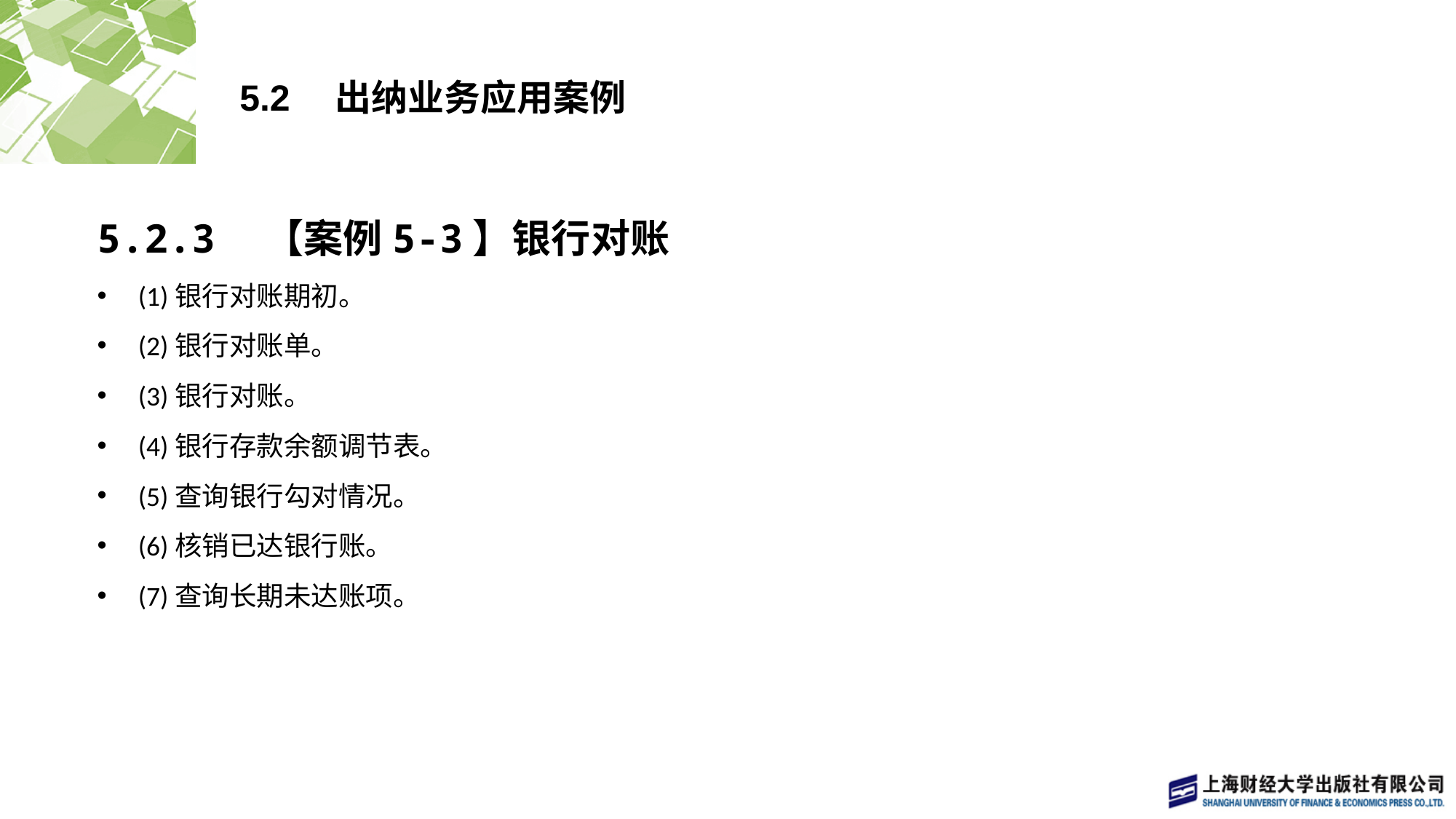

# 5.2　出纳业务应用案例
5.2.3　【案例5-3】银行对账
(1)银行对账期初。
(2)银行对账单。
(3)银行对账。
(4)银行存款余额调节表。
(5)查询银行勾对情况。
(6)核销已达银行账。
(7)查询长期未达账项。